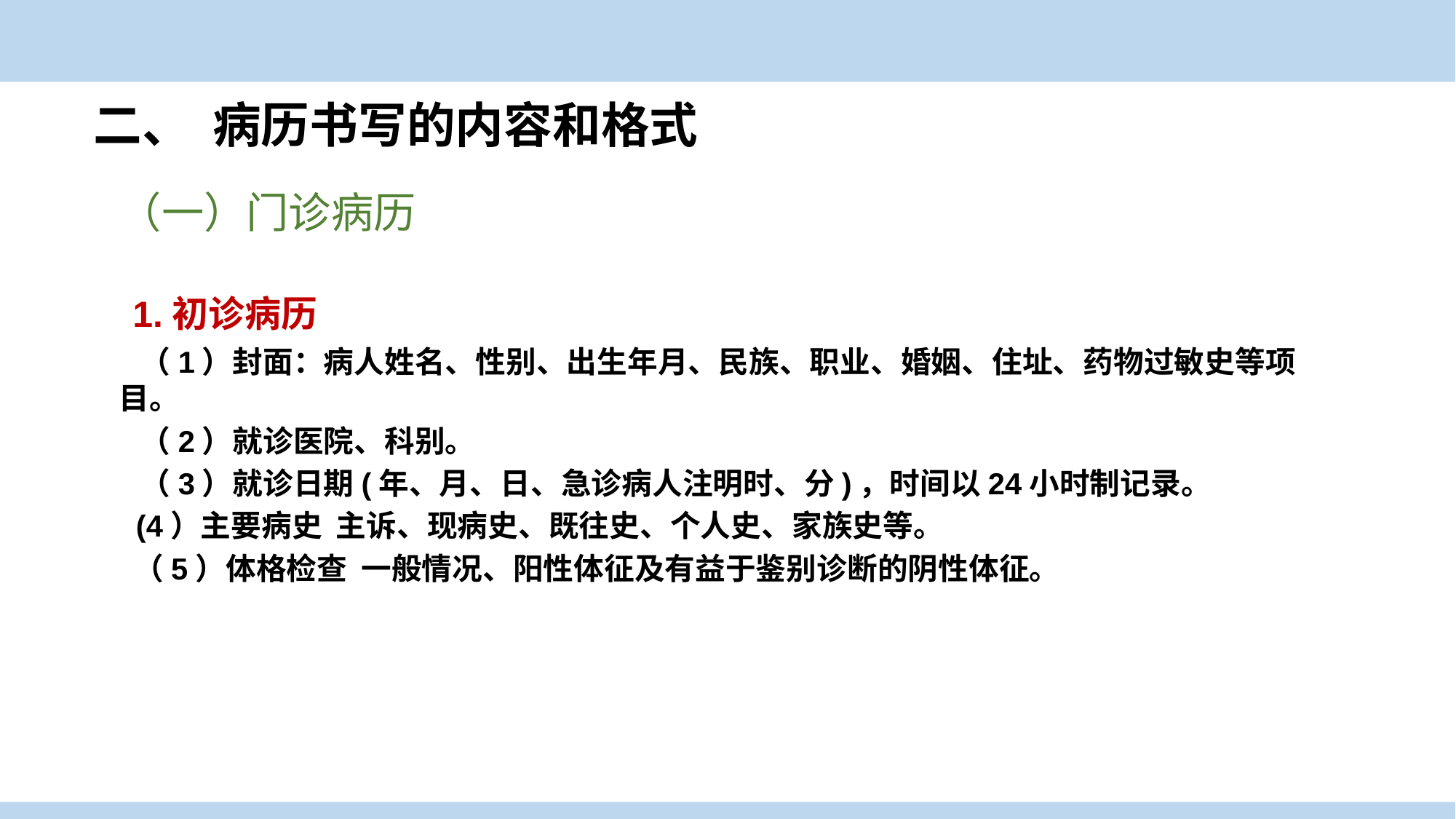

二、  病历书写的内容和格式
案例导入
（一）门诊病历
 1.初诊病历
  （1）封面：病人姓名、性别、出生年月、民族、职业、婚姻、住址、药物过敏史等项目。
  （2）就诊医院、科别。
  （3）就诊日期(年、月、日、急诊病人注明时、分)，时间以24小时制记录。
  (4）主要病史  主诉、现病史、既往史、个人史、家族史等。
 （5）体格检查  一般情况、阳性体征及有益于鉴别诊断的阴性体征。